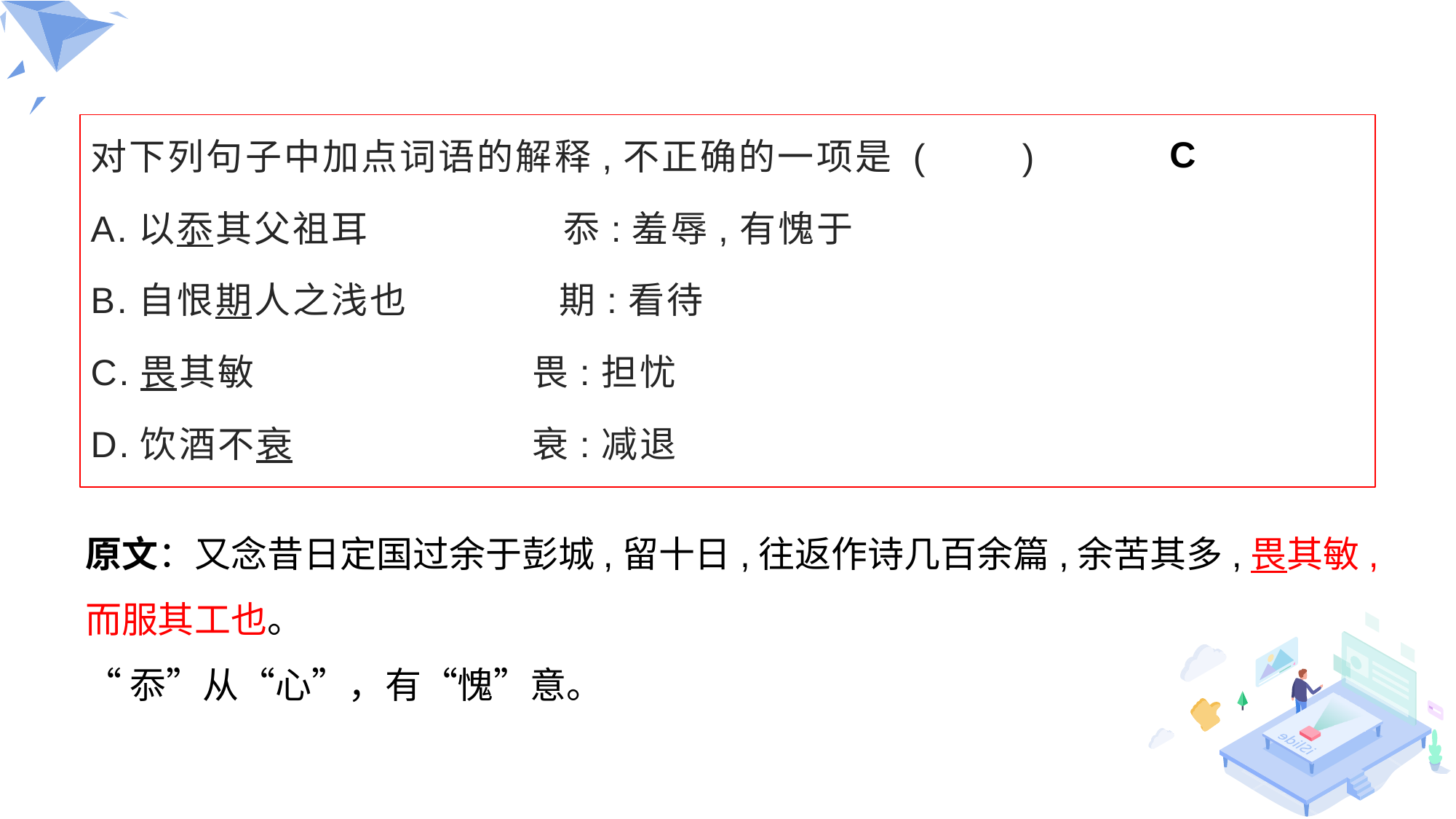

#
对下列句子中加点词语的解释,不正确的一项是 (　　)
A.以忝其父祖耳　　　　　忝:羞辱,有愧于
B.自恨期人之浅也 　      　期:看待
C.畏其敏　　                   畏:担忧
D.饮酒不衰　                   衰:减退

 C
原文：又念昔日定国过余于彭城,留十日,往返作诗几百余篇,余苦其多,畏其敏,而服其工也。
“忝”从“心”，有“愧”意。